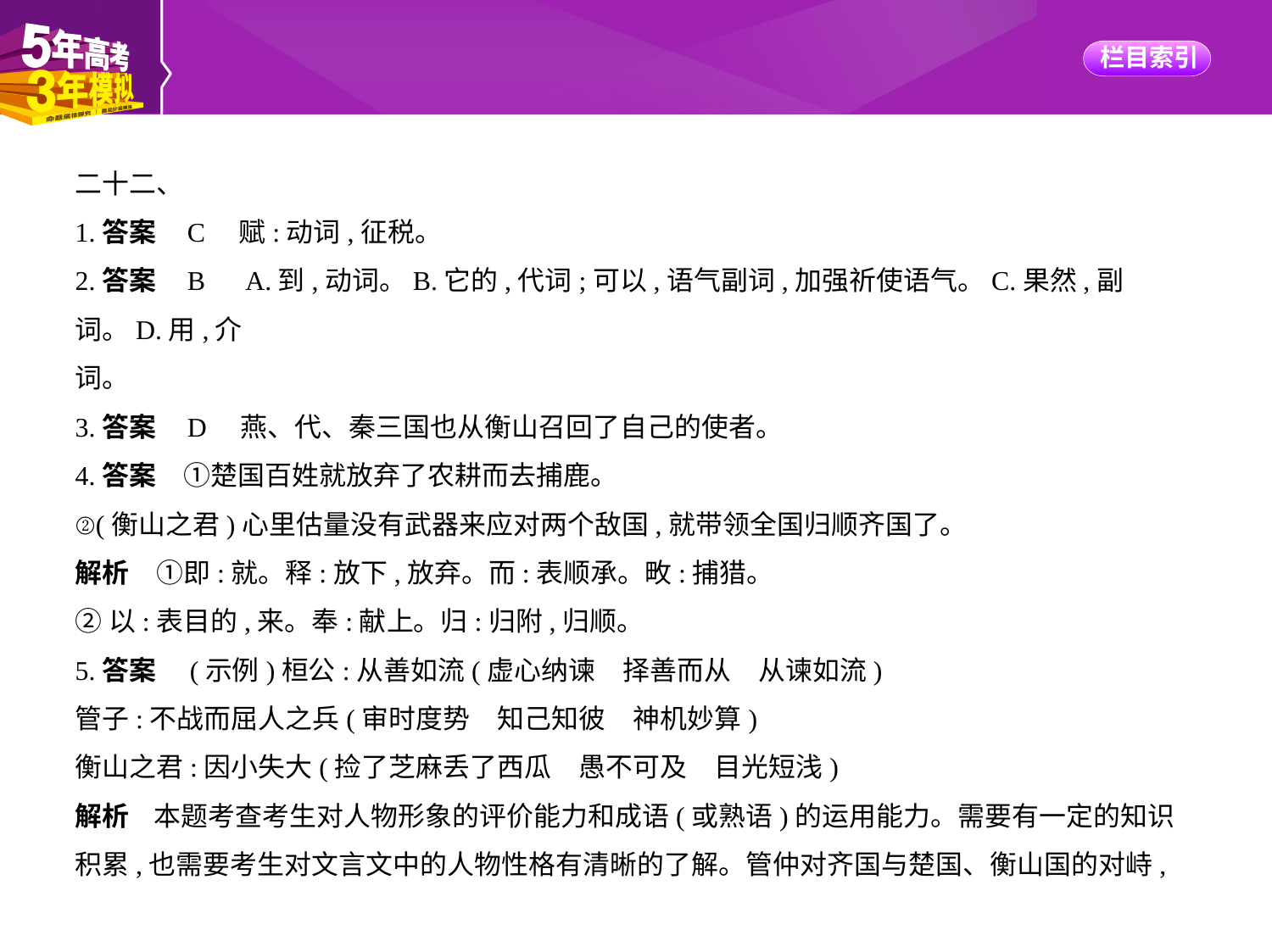

二十二、
1.答案    C　赋:动词,征税。
2.答案    B　A.到,动词。B.它的,代词;可以,语气副词,加强祈使语气。C.果然,副词。D.用,介
词。
3.答案    D　燕、代、秦三国也从衡山召回了自己的使者。
4.答案　①楚国百姓就放弃了农耕而去捕鹿。
②(衡山之君)心里估量没有武器来应对两个敌国,就带领全国归顺齐国了。
解析　①即:就。释:放下,放弃。而:表顺承。畋:捕猎。
②以:表目的,来。奉:献上。归:归附,归顺。
5.答案　(示例)桓公:从善如流(虚心纳谏　择善而从　从谏如流)
管子:不战而屈人之兵(审时度势　知己知彼　神机妙算)
衡山之君:因小失大(捡了芝麻丢了西瓜　愚不可及　目光短浅)
解析    本题考查考生对人物形象的评价能力和成语(或熟语)的运用能力。需要有一定的知识
积累,也需要考生对文言文中的人物性格有清晰的了解。管仲对齐国与楚国、衡山国的对峙,